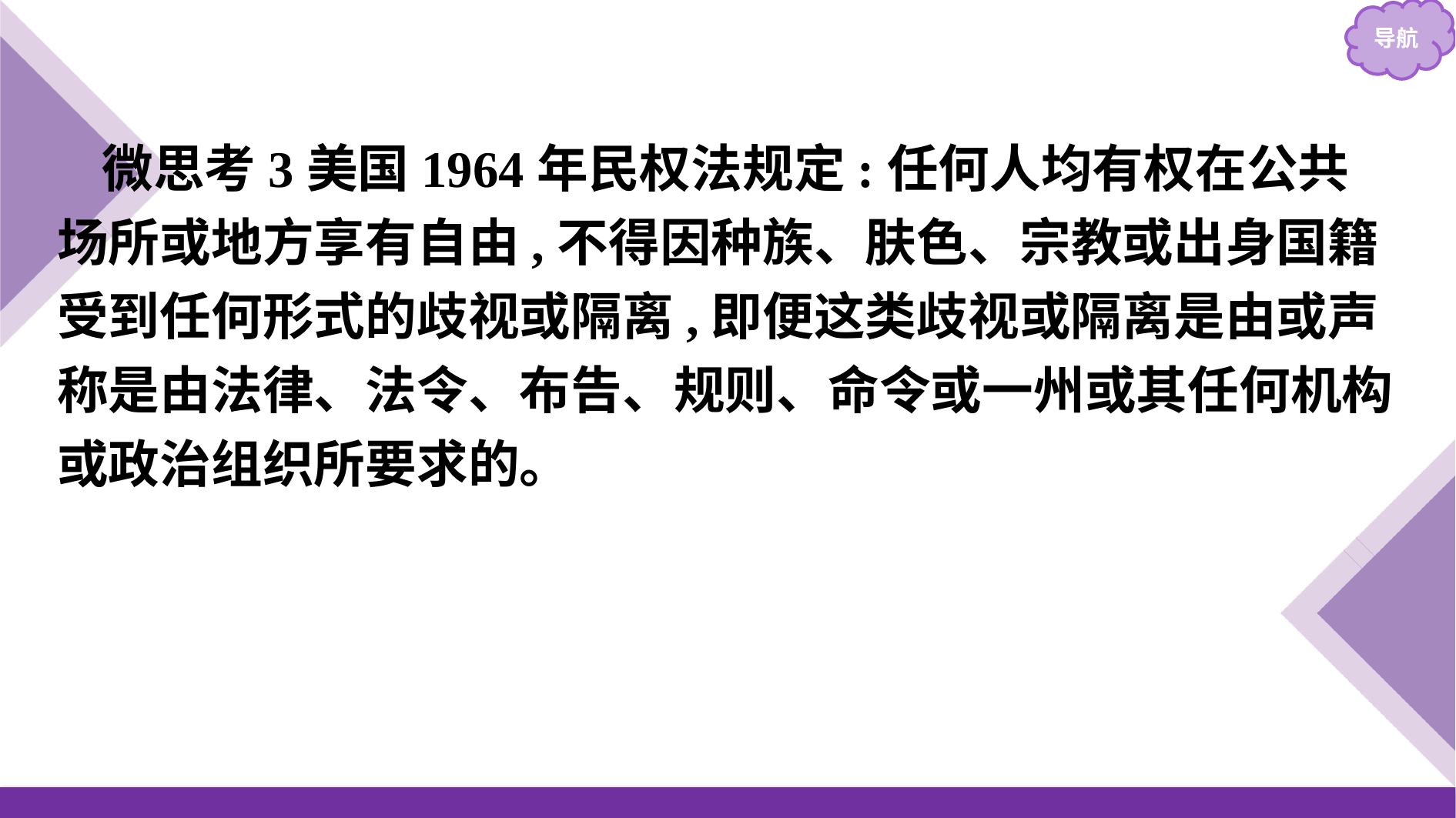

微思考3美国1964年民权法规定:任何人均有权在公共场所或地方享有自由,不得因种族、肤色、宗教或出身国籍受到任何形式的歧视或隔离,即便这类歧视或隔离是由或声称是由法律、法令、布告、规则、命令或一州或其任何机构或政治组织所要求的。